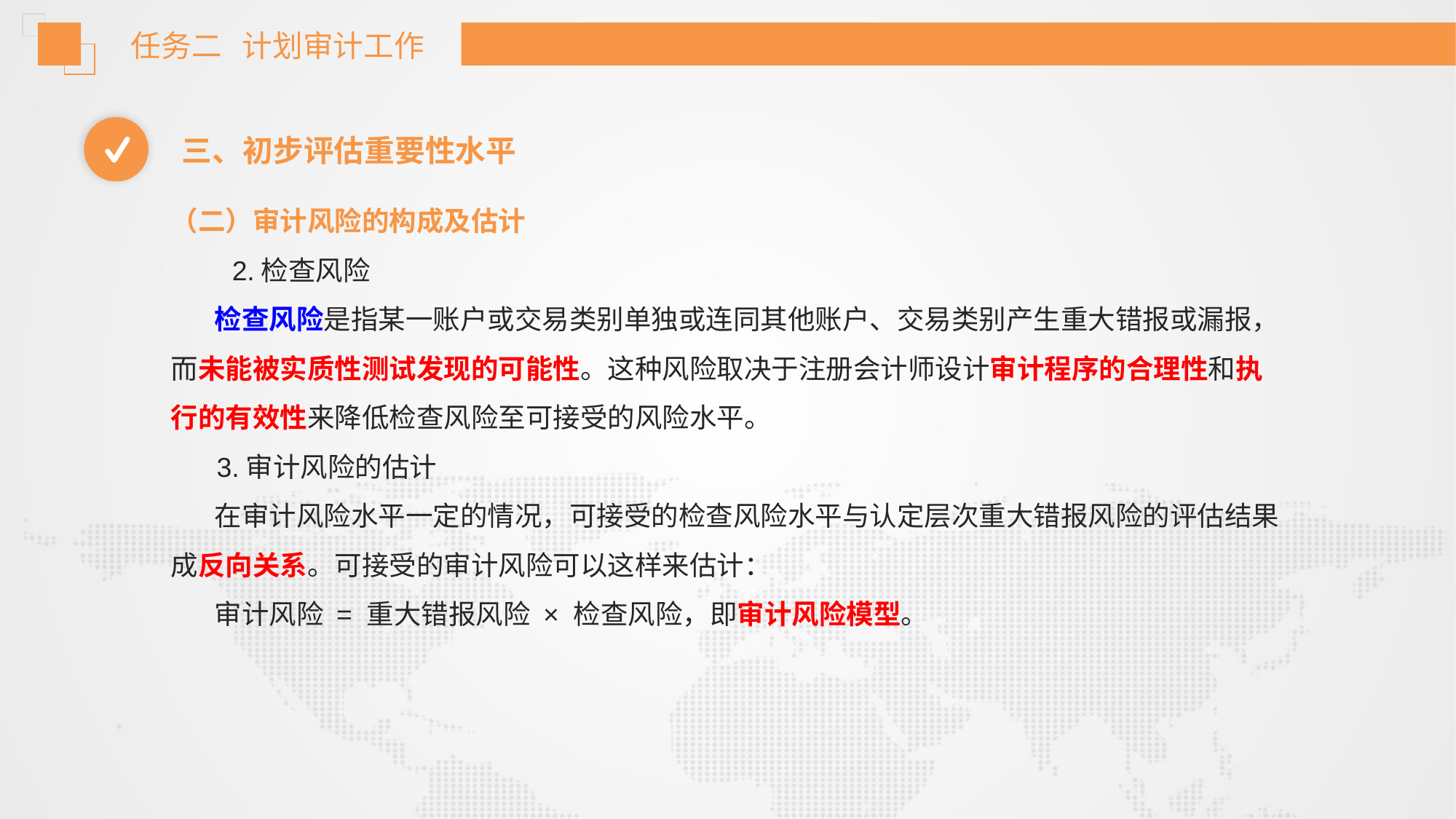

任务二   计划审计工作

三、初步评估重要性水平
（二）审计风险的构成及估计
        2.检查风险
      检查风险是指某一账户或交易类别单独或连同其他账户、交易类别产生重大错报或漏报，而未能被实质性测试发现的可能性。这种风险取决于注册会计师设计审计程序的合理性和执行的有效性来降低检查风险至可接受的风险水平。
      3.审计风险的估计
      在审计风险水平一定的情况，可接受的检查风险水平与认定层次重大错报风险的评估结果成反向关系。可接受的审计风险可以这样来估计：
      审计风险 = 重大错报风险 × 检查风险，即审计风险模型。